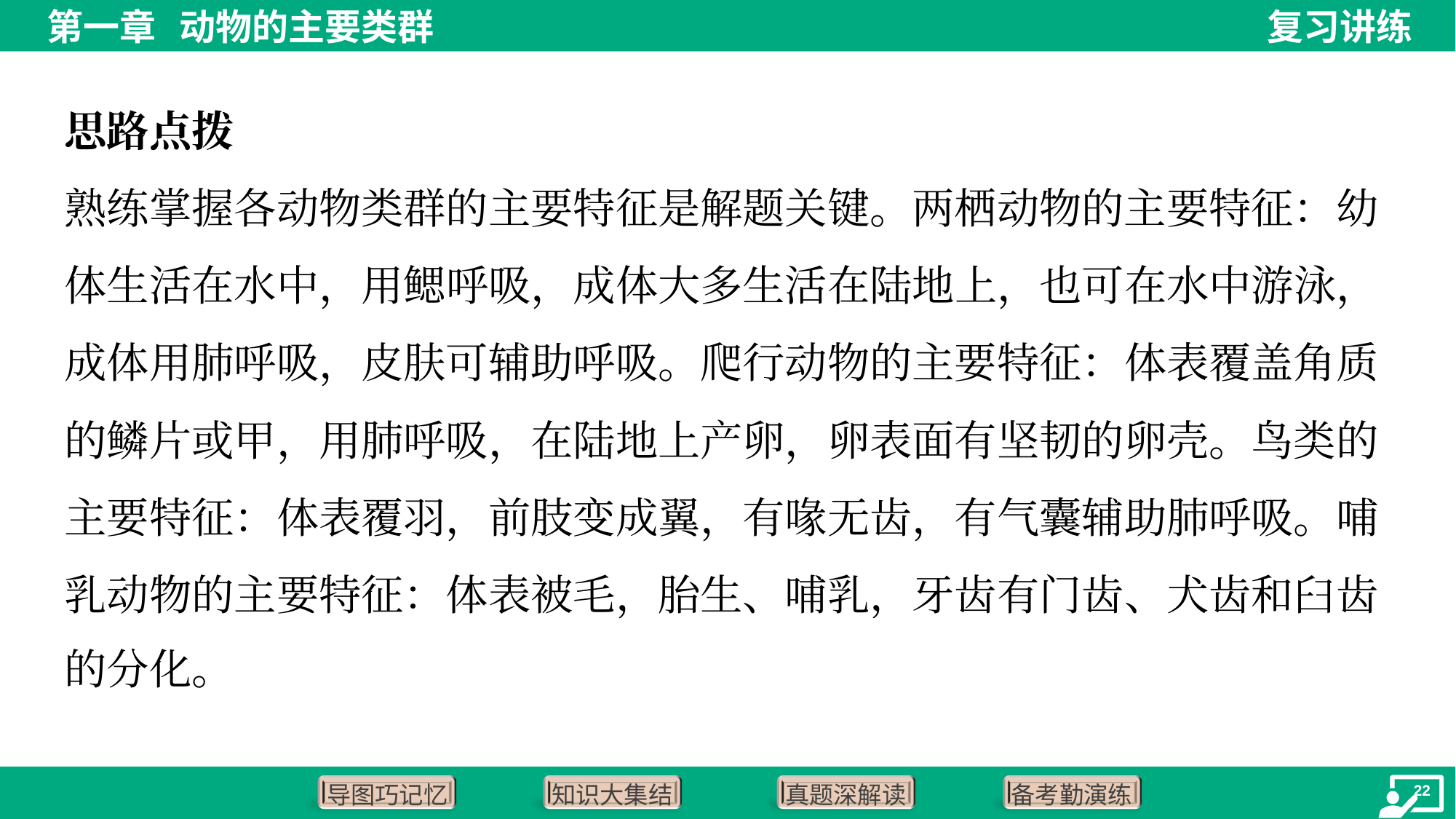

思路点拨
熟练掌握各动物类群的主要特征是解题关键。两栖动物的主要特征：幼
体生活在水中，用鳃呼吸，成体大多生活在陆地上，也可在水中游泳，
成体用肺呼吸，皮肤可辅助呼吸。爬行动物的主要特征：体表覆盖角质
的鳞片或甲，用肺呼吸，在陆地上产卵，卵表面有坚韧的卵壳。鸟类的
主要特征：体表覆羽，前肢变成翼，有喙无齿，有气囊辅助肺呼吸。哺
乳动物的主要特征：体表被毛，胎生、哺乳，牙齿有门齿、犬齿和臼齿
的分化。